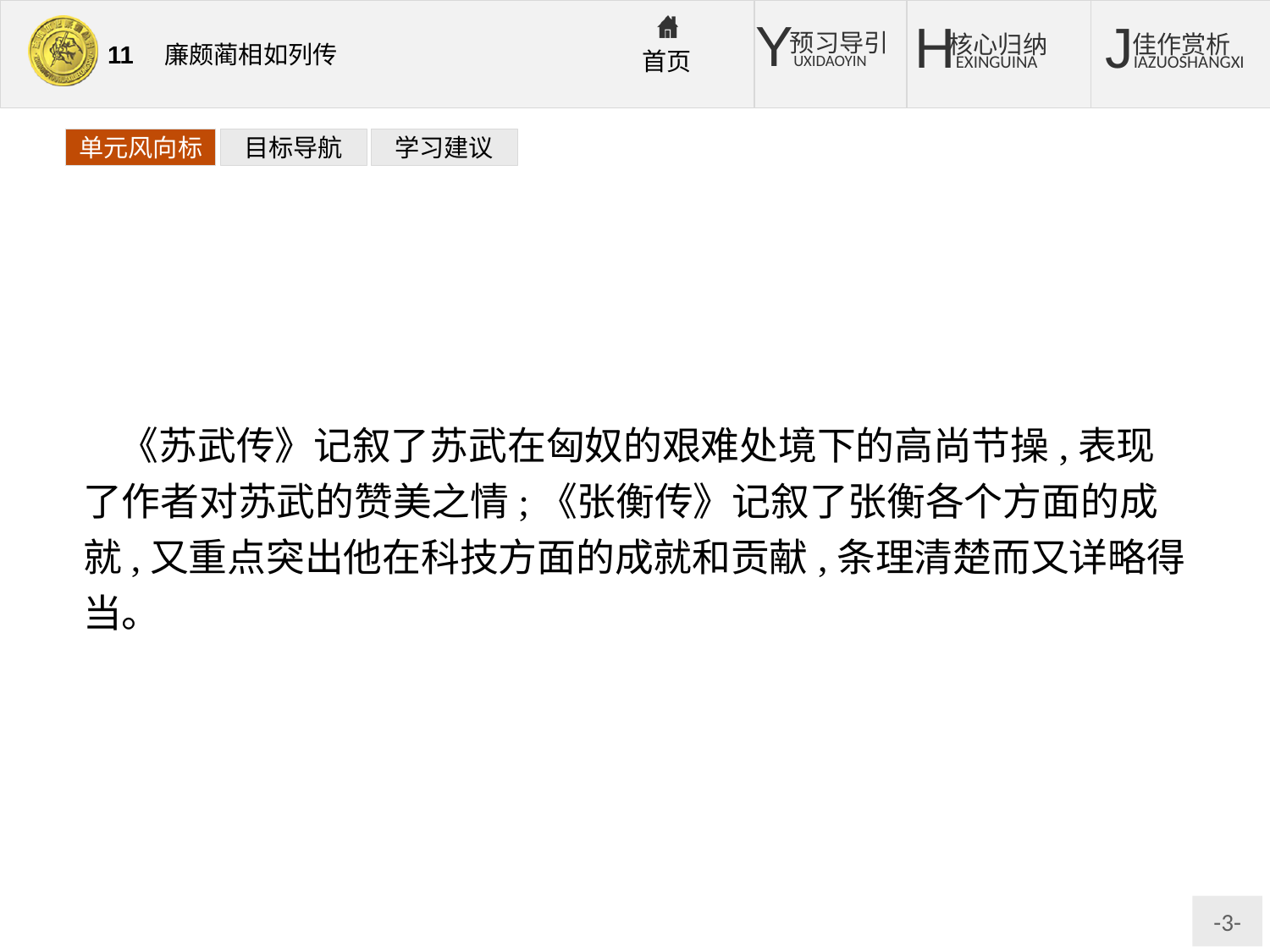

单元风向标
目标导航
学习建议
《苏武传》记叙了苏武在匈奴的艰难处境下的高尚节操,表现了作者对苏武的赞美之情;《张衡传》记叙了张衡各个方面的成就,又重点突出他在科技方面的成就和贡献,条理清楚而又详略得当。